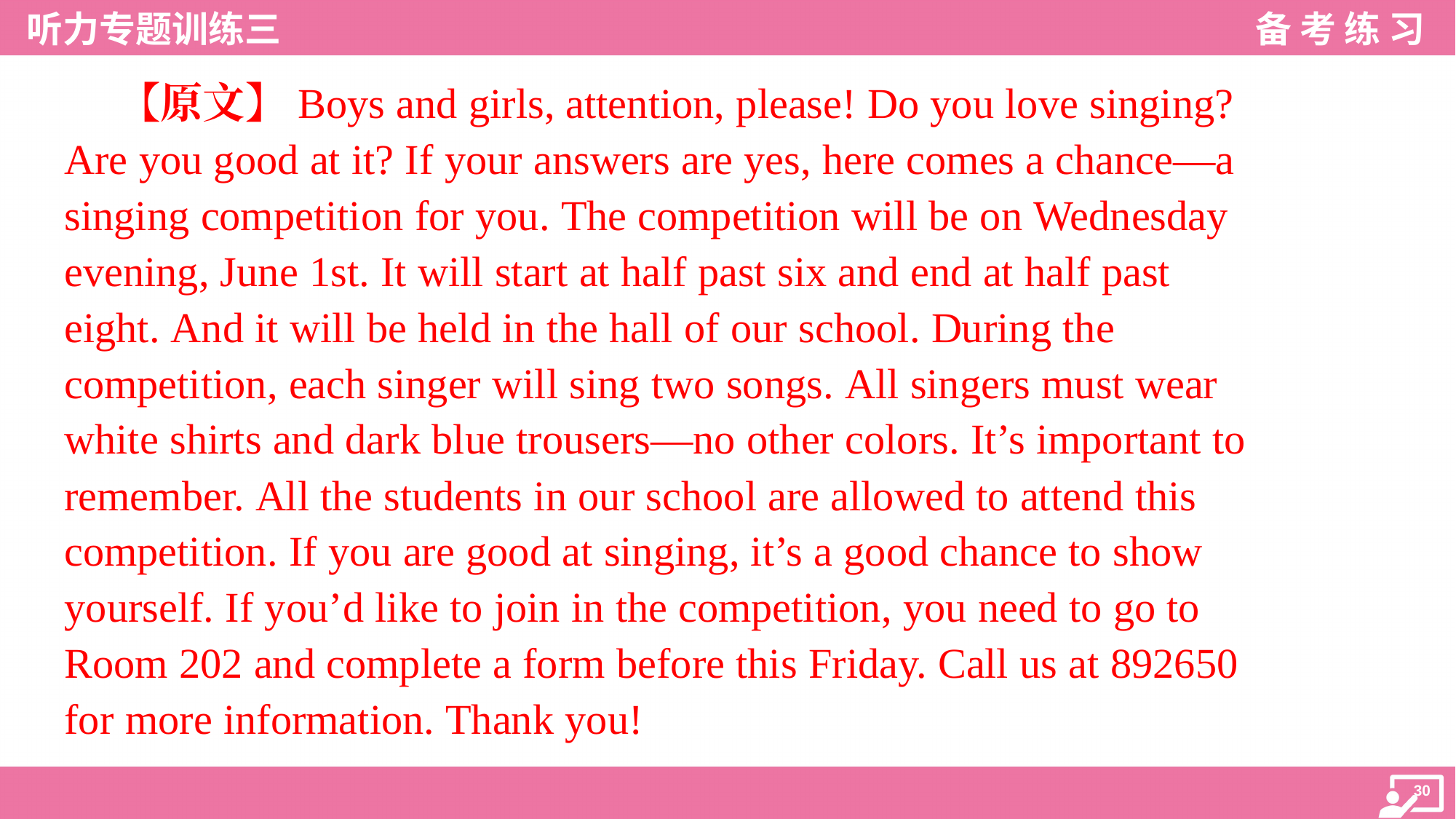

【原文】Boys and girls, attention, please! Do you love singing?
Are you good at it? If your answers are yes, here comes a chance—a
singing competition for you. The competition will be on Wednesday
evening, June 1st. It will start at half past six and end at half past
eight. And it will be held in the hall of our school. During the
competition, each singer will sing two songs. All singers must wear
white shirts and dark blue trousers—no other colors. It’s important to
remember. All the students in our school are allowed to attend this
competition. If you are good at singing, it’s a good chance to show
yourself. If you’d like to join in the competition, you need to go to
Room 202 and complete a form before this Friday. Call us at 892650
for more information. Thank you!